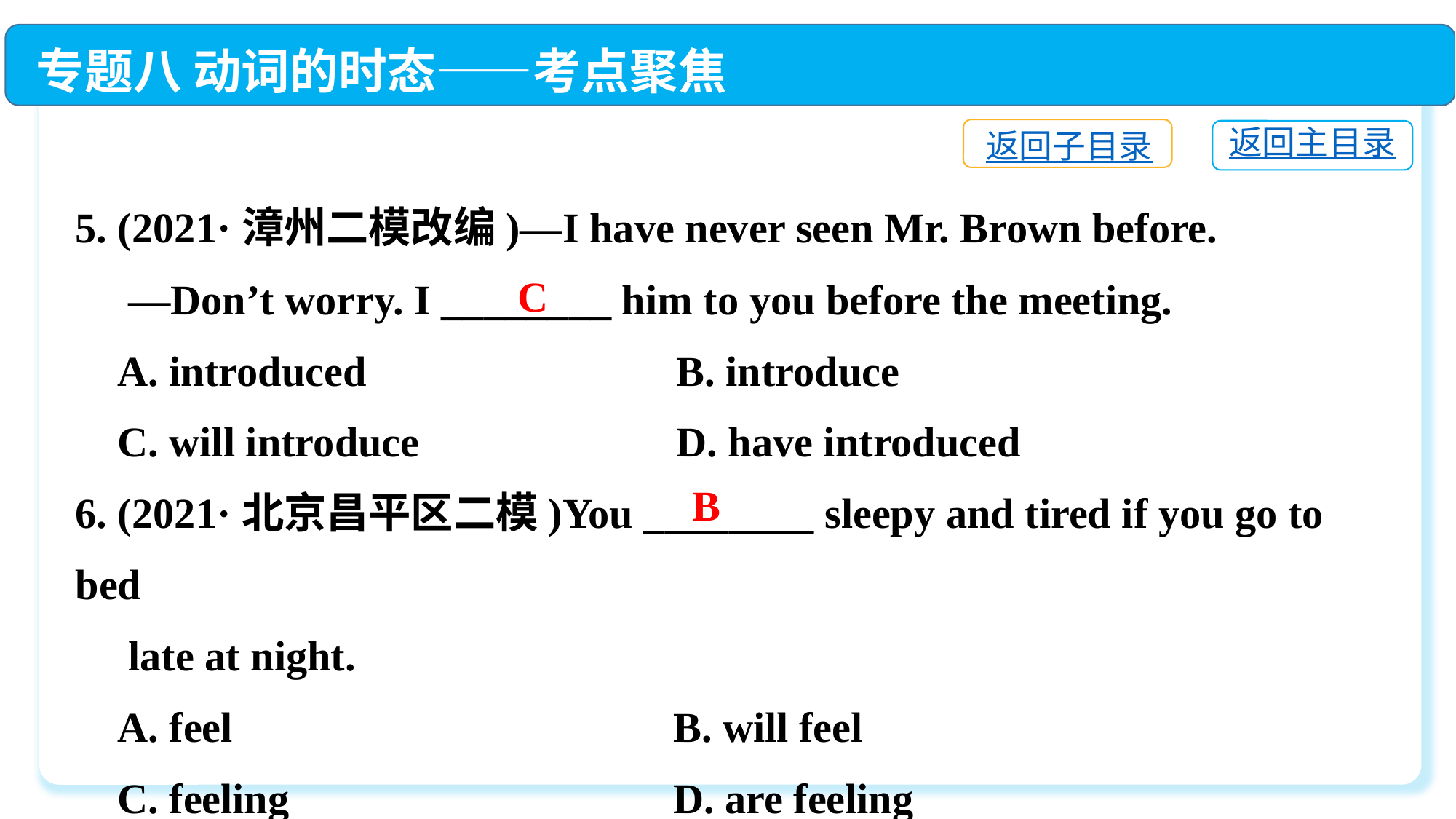

专题八 动词的时态——考点聚焦

返回子目录
返回主目录
5. (2021·漳州二模改编)—I have never seen Mr. Brown before.
     —Don’t worry. I ________ him to you before the meeting.
    A. introduced　　	                B. introduce
    C. will introduce　 	                D. have introduced
6. (2021·北京昌平区二模)You ________ sleepy and tired if you go to bed
     late at night.
    A. feel	                                    B. will feel
    C. feeling	                                    D. are feeling

C
B